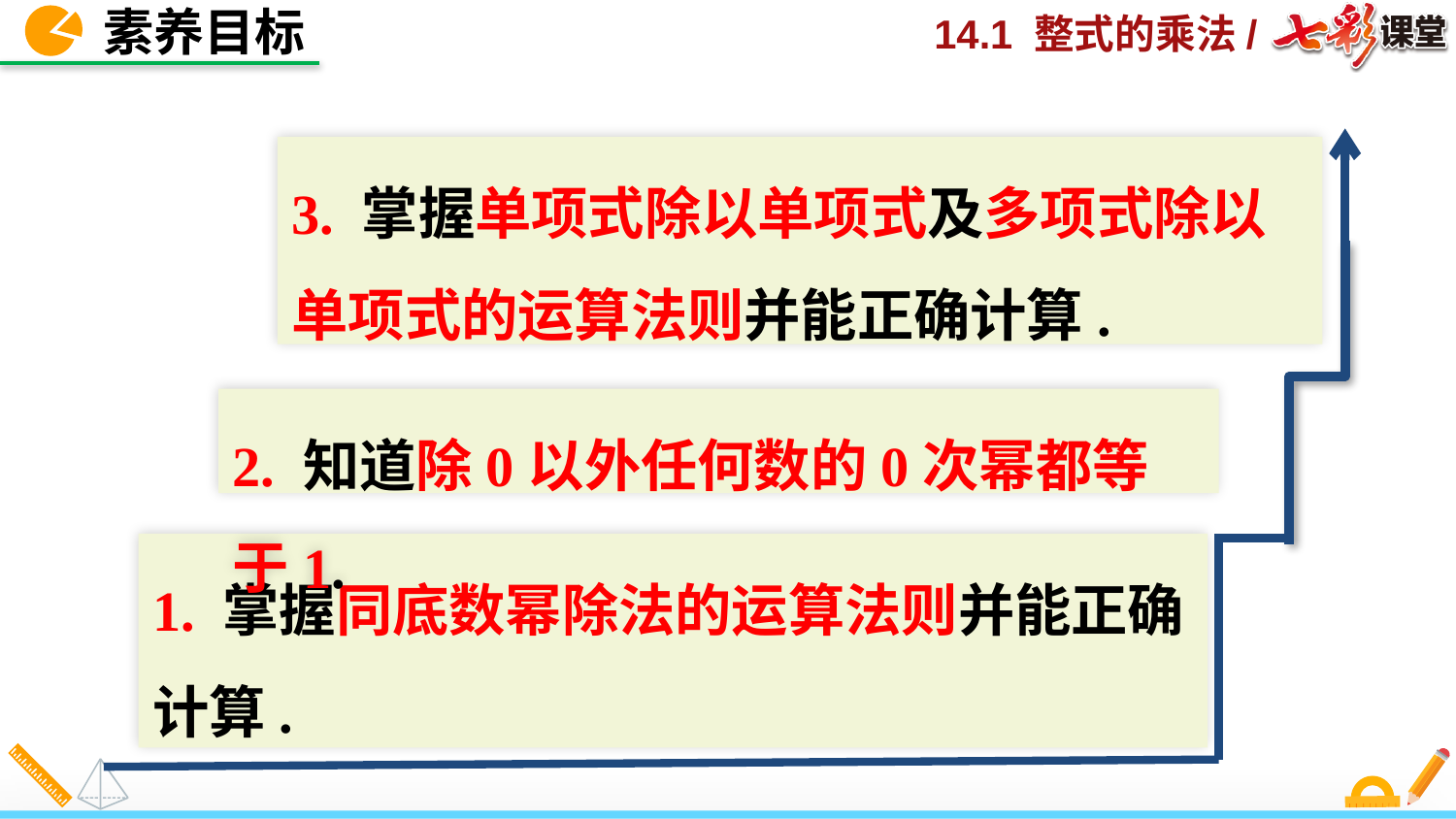

素养目标

3. 掌握单项式除以单项式及多项式除以单项式的运算法则并能正确计算.
2. 知道除0以外任何数的0次幂都等于1.
1. 掌握同底数幂除法的运算法则并能正确计算.